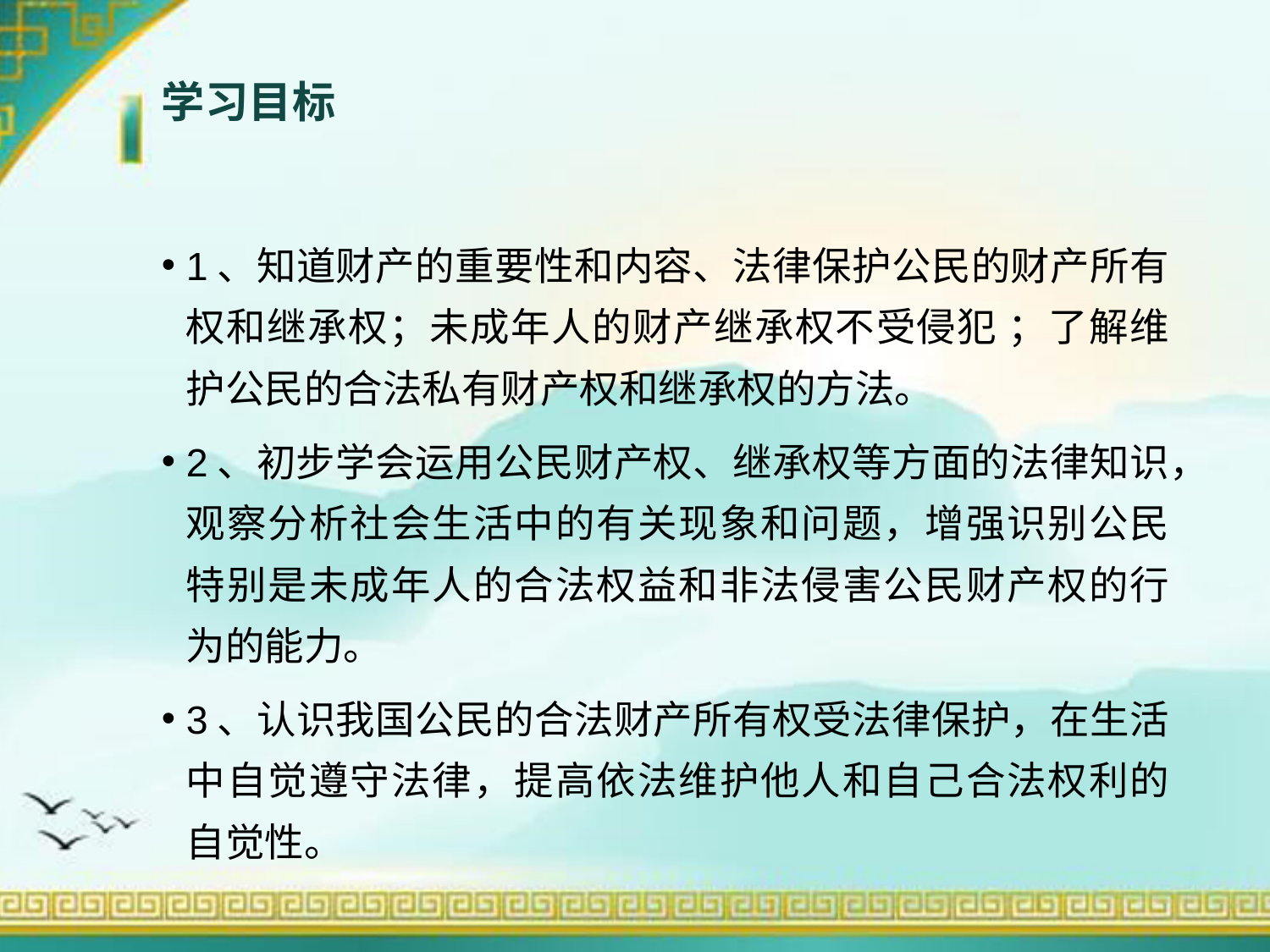

# 学习目标
1、知道财产的重要性和内容、法律保护公民的财产所有权和继承权；未成年人的财产继承权不受侵犯 ；了解维护公民的合法私有财产权和继承权的方法。
2、初步学会运用公民财产权、继承权等方面的法律知识，观察分析社会生活中的有关现象和问题，增强识别公民特别是未成年人的合法权益和非法侵害公民财产权的行为的能力。
3、认识我国公民的合法财产所有权受法律保护，在生活中自觉遵守法律，提高依法维护他人和自己合法权利的自觉性。